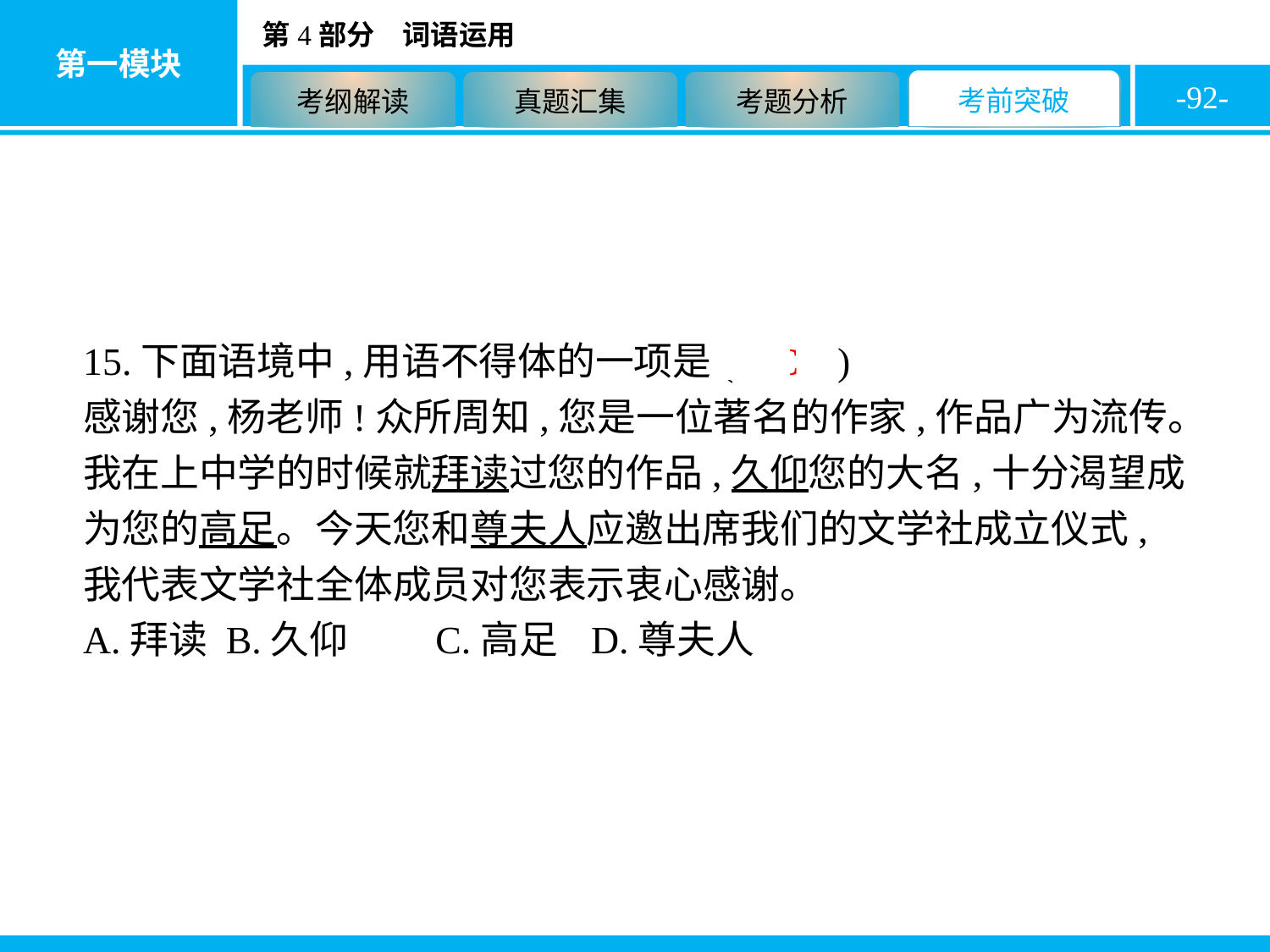

-92-
15.下面语境中,用语不得体的一项是(    C    )
感谢您,杨老师!众所周知,您是一位著名的作家,作品广为流传。我在上中学的时候就拜读过您的作品,久仰您的大名,十分渴望成为您的高足。今天您和尊夫人应邀出席我们的文学社成立仪式,我代表文学社全体成员对您表示衷心感谢。
A.拜读	B.久仰	C.高足	D.尊夫人